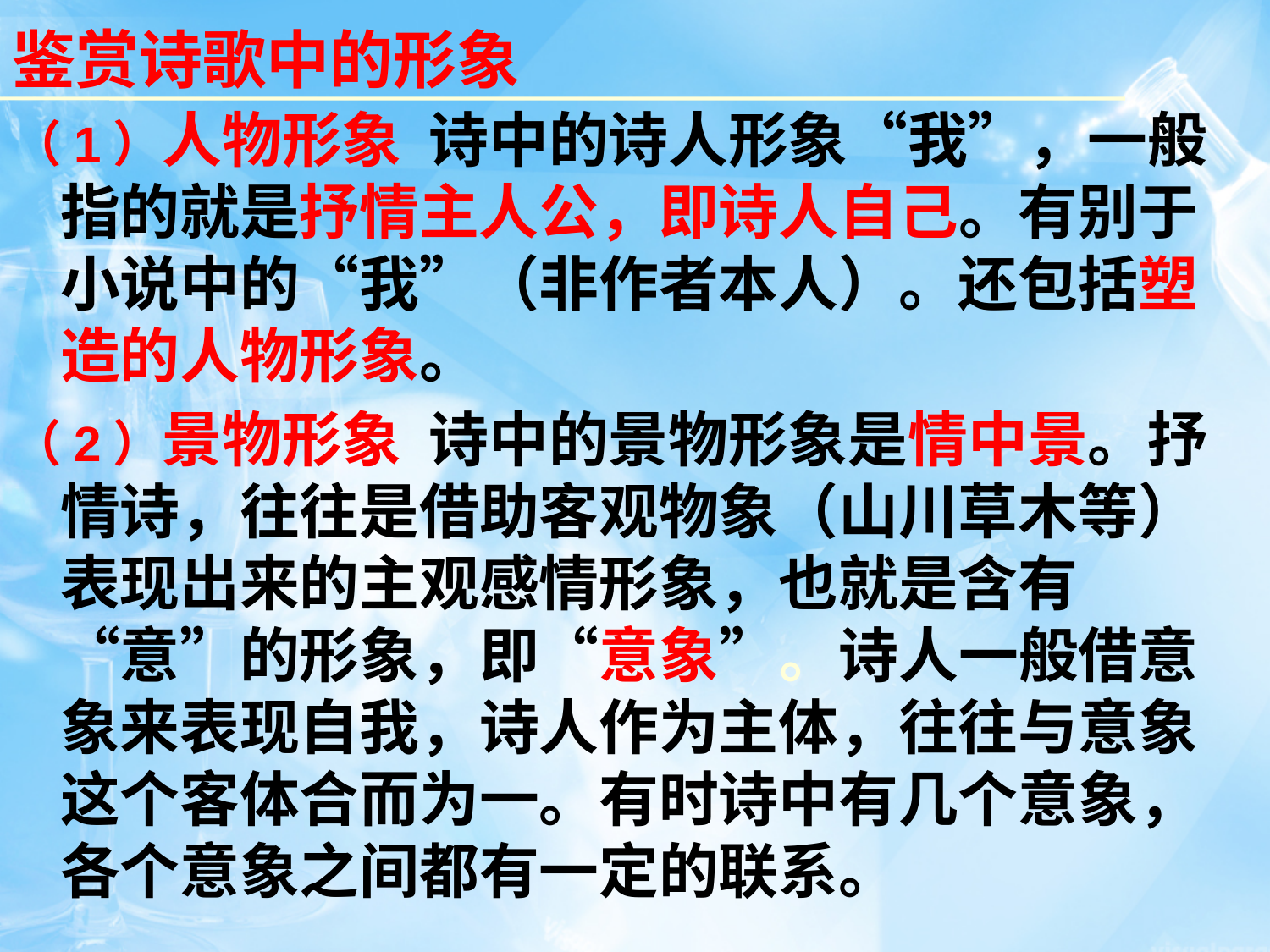

# 鉴赏诗歌中的形象
（1）人物形象  诗中的诗人形象“我”，一般指的就是抒情主人公，即诗人自己。有别于小说中的“我”（非作者本人）。还包括塑造的人物形象。
（2）景物形象  诗中的景物形象是情中景。抒情诗，往往是借助客观物象（山川草木等）表现出来的主观感情形象，也就是含有“意”的形象，即“意象”。诗人一般借意象来表现自我，诗人作为主体，往往与意象这个客体合而为一。有时诗中有几个意象，各个意象之间都有一定的联系。